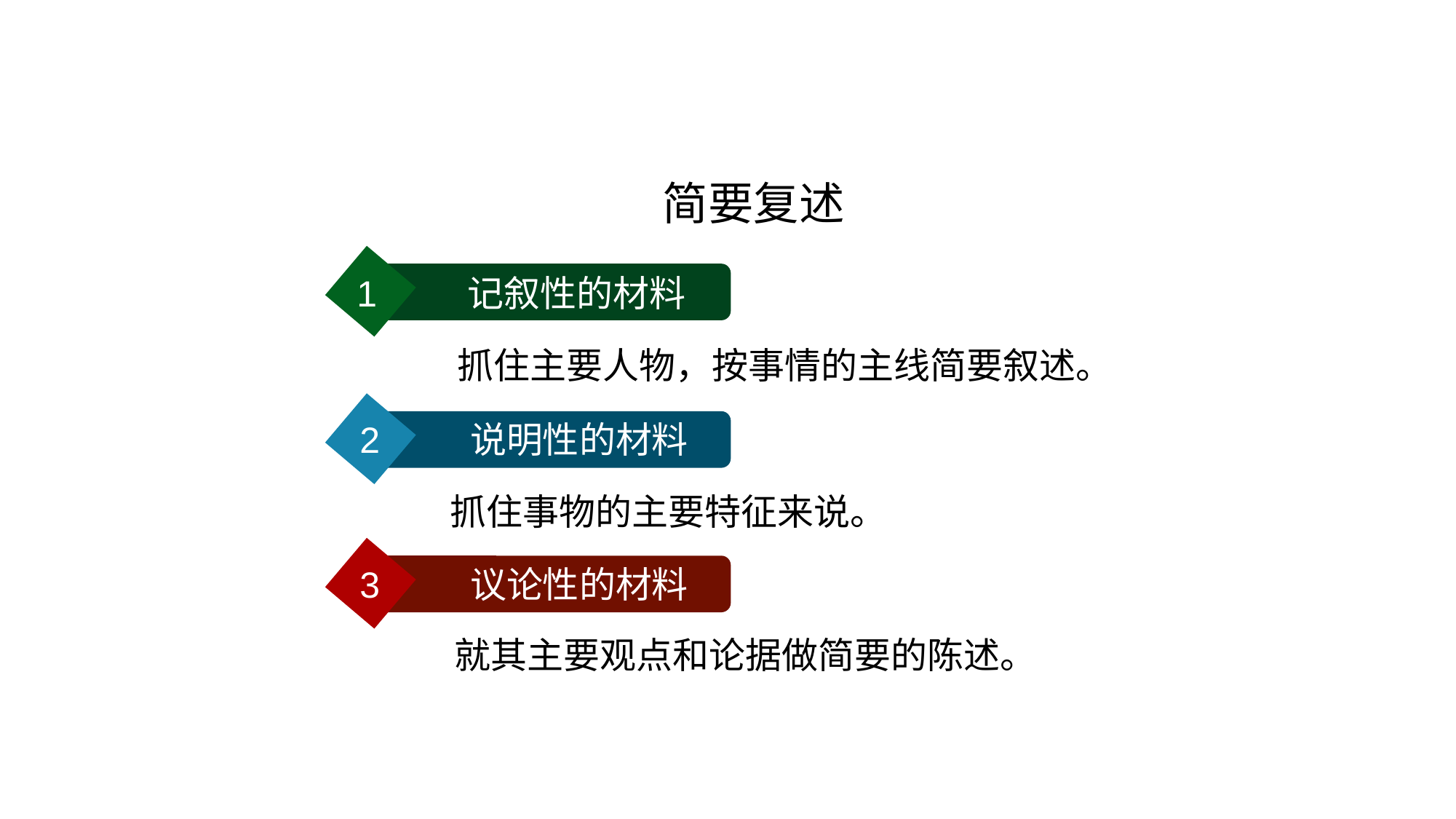

# 简要复述

1        记叙性的材料
    抓住主要人物，按事情的主线简要叙述。

2        说明性的材料
     抓住事物的主要特征来说。

3        议论性的材料
     就其主要观点和论据做简要的陈述。